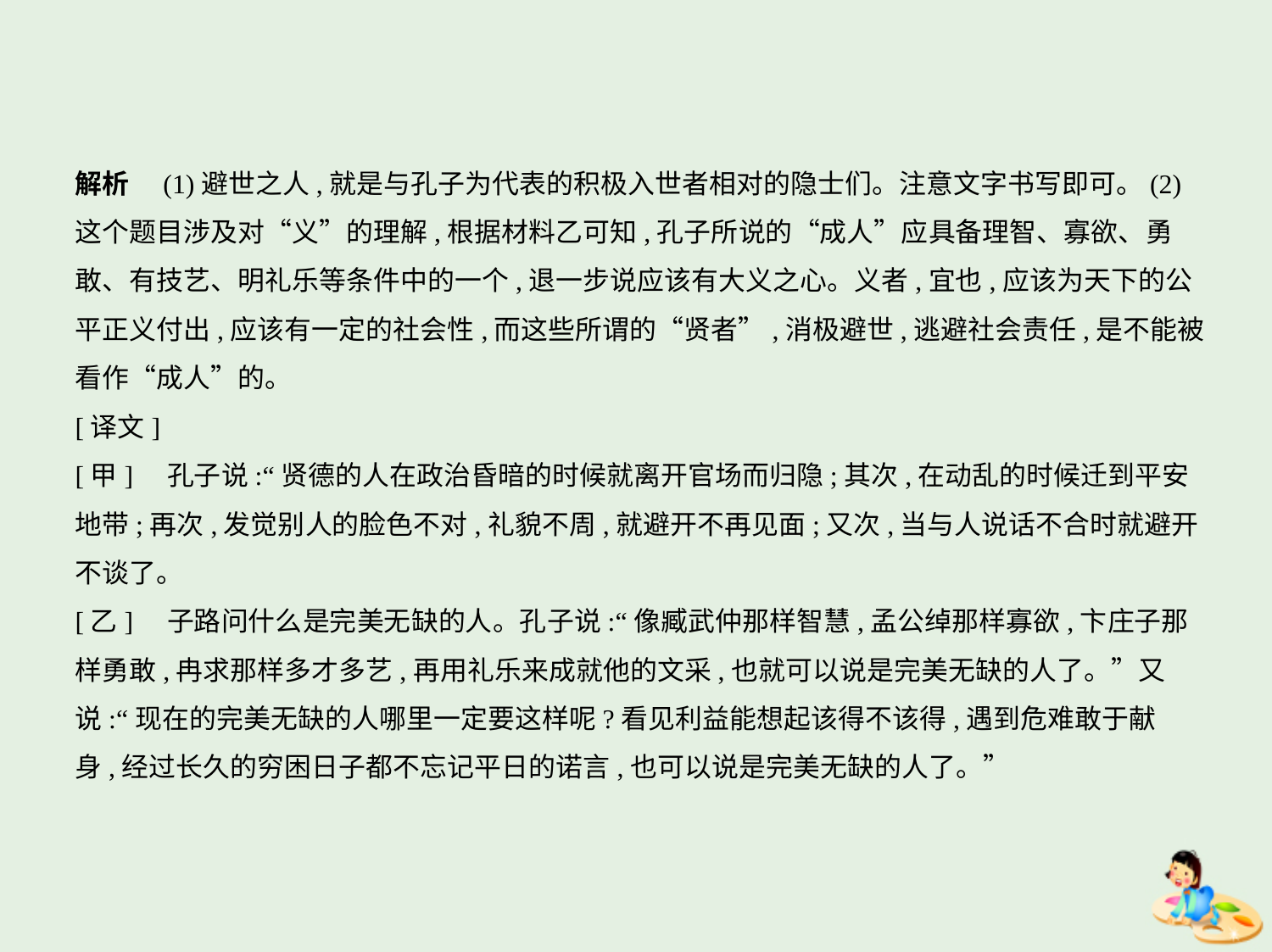

解析　(1)避世之人,就是与孔子为代表的积极入世者相对的隐士们。注意文字书写即可。(2)
这个题目涉及对“义”的理解,根据材料乙可知,孔子所说的“成人”应具备理智、寡欲、勇
敢、有技艺、明礼乐等条件中的一个,退一步说应该有大义之心。义者,宜也,应该为天下的公
平正义付出,应该有一定的社会性,而这些所谓的“贤者”,消极避世,逃避社会责任,是不能被
看作“成人”的。
[译文]
[甲]　孔子说:“贤德的人在政治昏暗的时候就离开官场而归隐;其次,在动乱的时候迁到平安地带;再次,发觉别人的脸色不对,礼貌不周,就避开不再见面;又次,当与人说话不合时就避开不谈了。
[乙]　子路问什么是完美无缺的人。孔子说:“像臧武仲那样智慧,孟公绰那样寡欲,卞庄子那
样勇敢,冉求那样多才多艺,再用礼乐来成就他的文采,也就可以说是完美无缺的人了。”又
说:“现在的完美无缺的人哪里一定要这样呢?看见利益能想起该得不该得,遇到危难敢于献
身,经过长久的穷困日子都不忘记平日的诺言,也可以说是完美无缺的人了。”